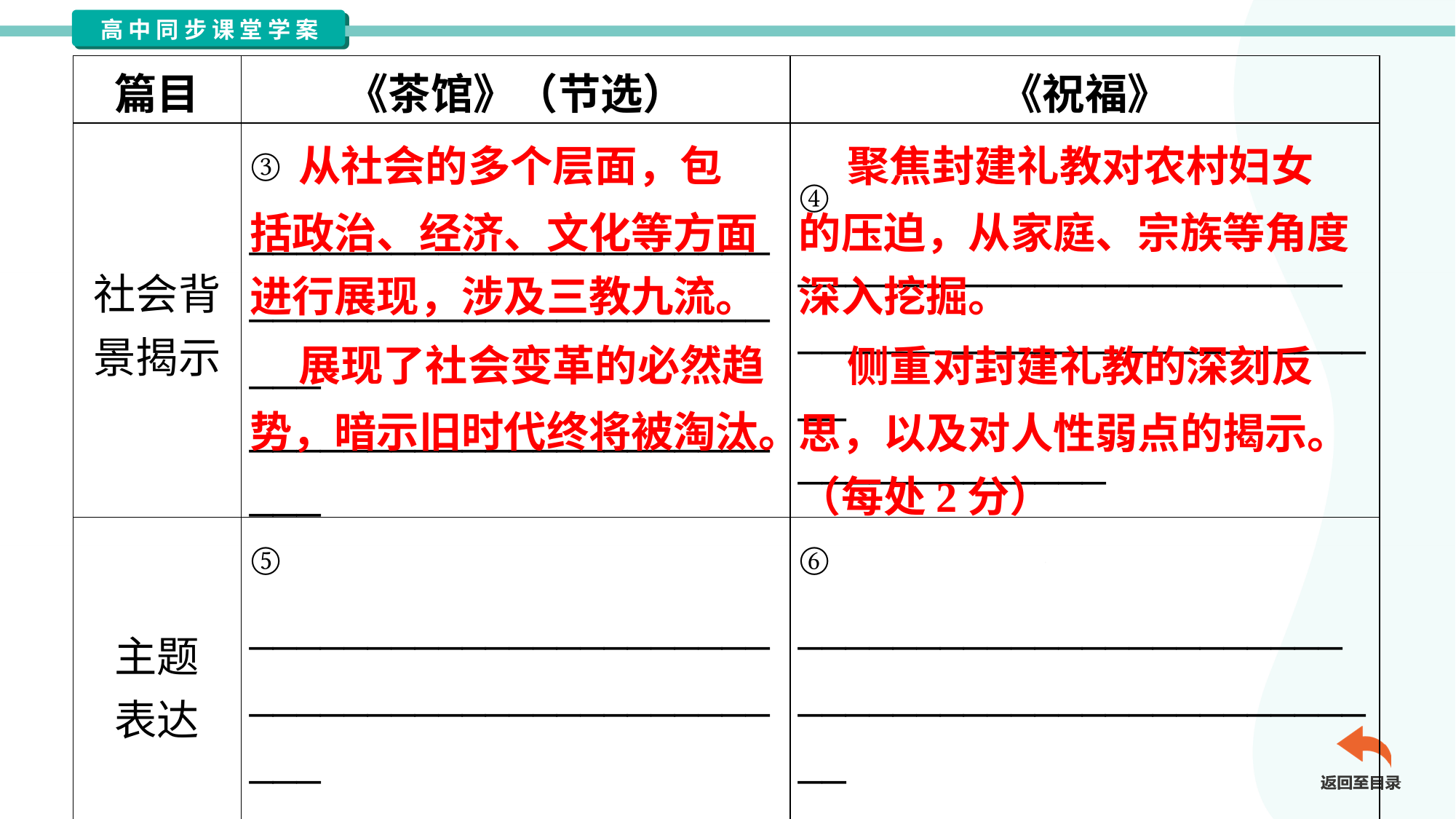

| 篇目 | 《茶馆》（节选） | 《祝福》 |
| --- | --- | --- |
| 社会背 景揭示 | ③ \_\_\_\_\_\_\_\_\_\_\_\_\_\_\_\_\_\_\_\_\_\_ \_\_\_\_\_\_\_\_\_\_\_\_\_\_\_\_\_\_\_\_\_\_\_\_\_ \_\_\_\_\_\_\_\_\_\_\_\_\_\_\_\_\_\_\_\_\_\_\_\_\_ | ④ \_\_\_\_\_\_\_\_\_\_\_\_\_\_\_\_\_\_\_\_\_\_\_ \_\_\_\_\_\_\_\_\_\_\_\_\_\_\_\_\_\_\_\_\_\_\_\_\_\_ \_\_\_\_\_\_\_\_\_\_\_\_\_ |
| 主题 表达 | ⑤ \_\_\_\_\_\_\_\_\_\_\_\_\_\_\_\_\_\_\_\_\_\_ \_\_\_\_\_\_\_\_\_\_\_\_\_\_\_\_\_\_\_\_\_\_\_\_\_ \_\_\_\_\_ | ⑥ \_\_\_\_\_\_\_\_\_\_\_\_\_\_\_\_\_\_\_\_\_\_\_ \_\_\_\_\_\_\_\_\_\_\_\_\_\_\_\_\_\_\_\_\_\_\_\_\_\_ \_\_\_\_\_\_\_\_\_\_\_\_\_\_ |
    从社会的多个层面，包
括政治、经济、文化等方面
进行展现，涉及三教九流。
    聚焦封建礼教对农村妇女
的压迫，从家庭、宗族等角度
深入挖掘。
    展现了社会变革的必然趋势，暗示旧时代终将被淘汰。
    侧重对封建礼教的深刻反
思，以及对人性弱点的揭示。
（每处2分）